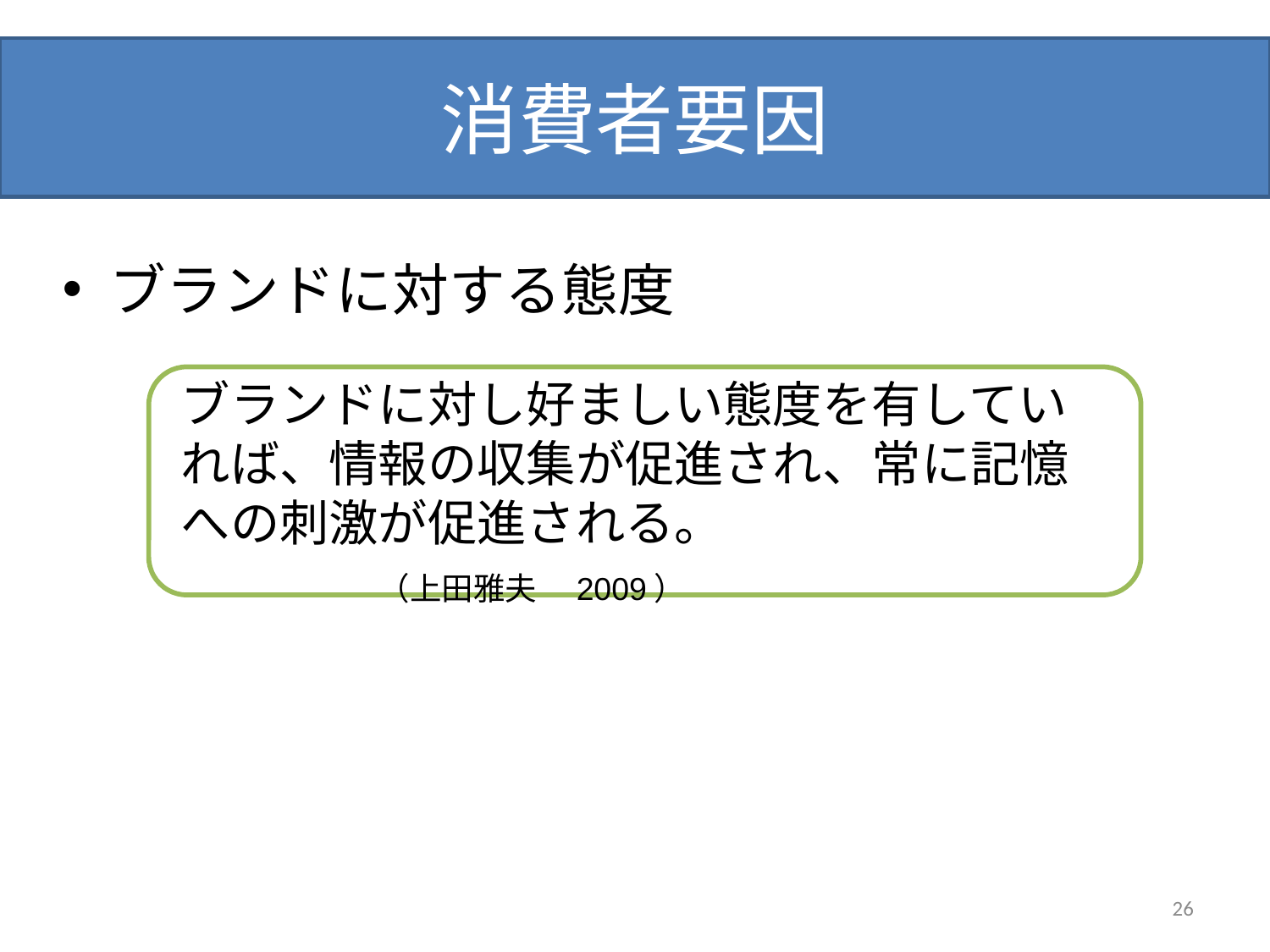

# 消費者要因
ブランドに対する態度

ブランドに対し好ましい態度を有していれば、情報の収集が促進され、常に記憶への刺激が促進される。　　　　　　　　　　　（上田雅夫　2009）
26